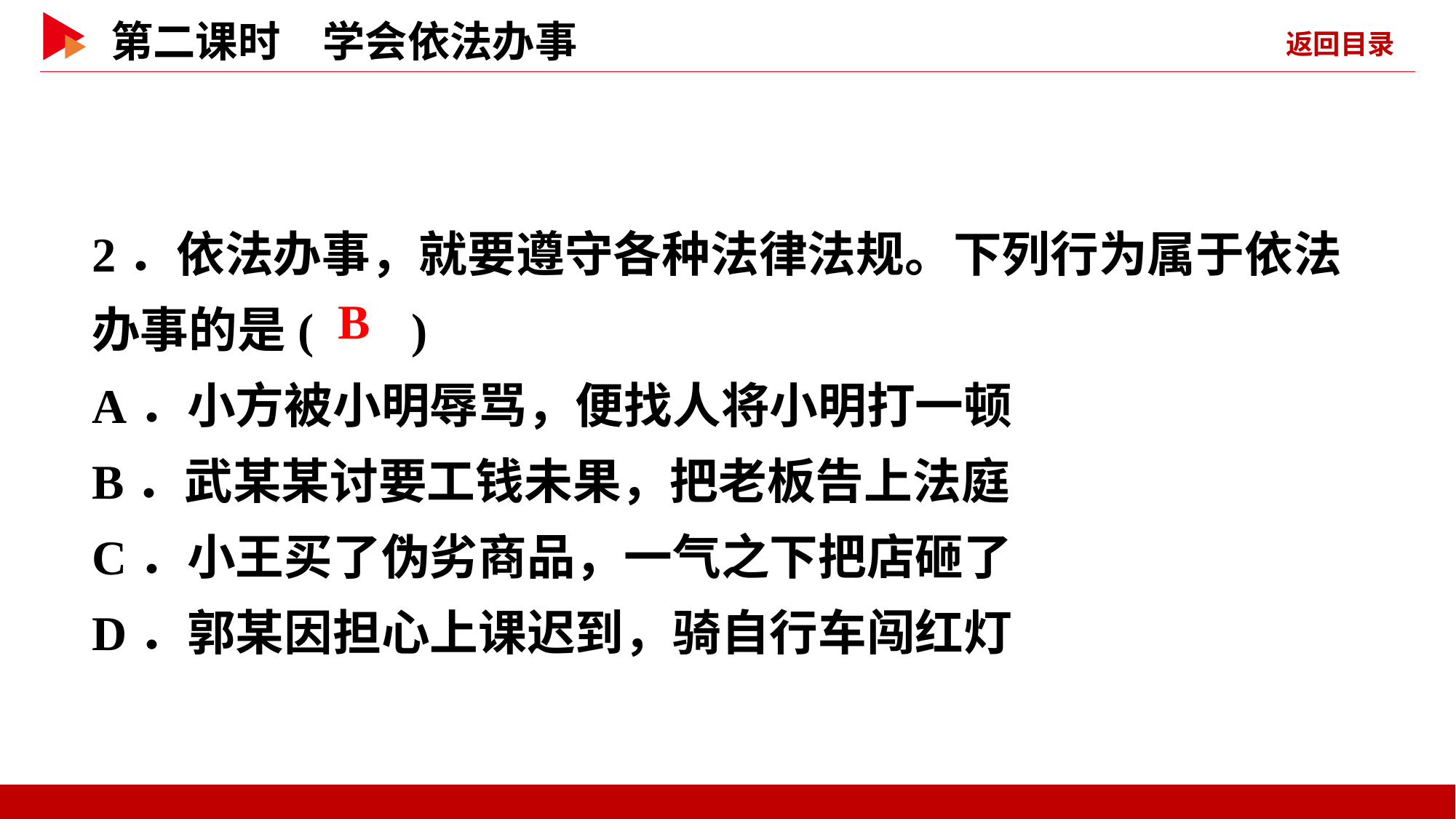

2．依法办事，就要遵守各种法律法规。下列行为属于依法办事的是(        )
A．小方被小明辱骂，便找人将小明打一顿
B．武某某讨要工钱未果，把老板告上法庭
C．小王买了伪劣商品，一气之下把店砸了
D．郭某因担心上课迟到，骑自行车闯红灯
   B